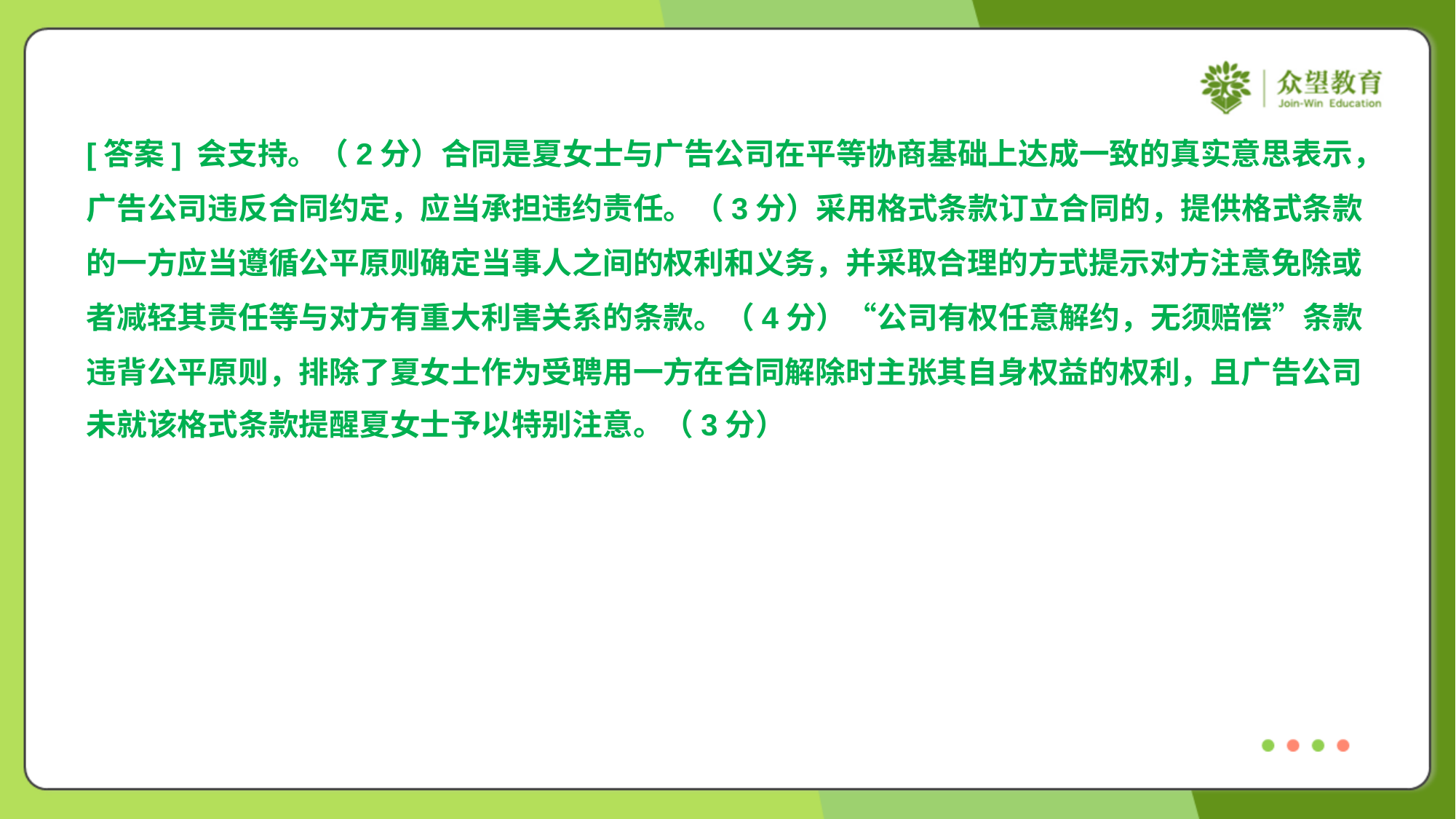

[答案] 会支持。（2分）合同是夏女士与广告公司在平等协商基础上达成一致的真实意思表示，
广告公司违反合同约定，应当承担违约责任。（3分）采用格式条款订立合同的，提供格式条款
的一方应当遵循公平原则确定当事人之间的权利和义务，并采取合理的方式提示对方注意免除或
者减轻其责任等与对方有重大利害关系的条款。（4分）“公司有权任意解约，无须赔偿”条款
违背公平原则，排除了夏女士作为受聘用一方在合同解除时主张其自身权益的权利，且广告公司
未就该格式条款提醒夏女士予以特别注意。（3分）